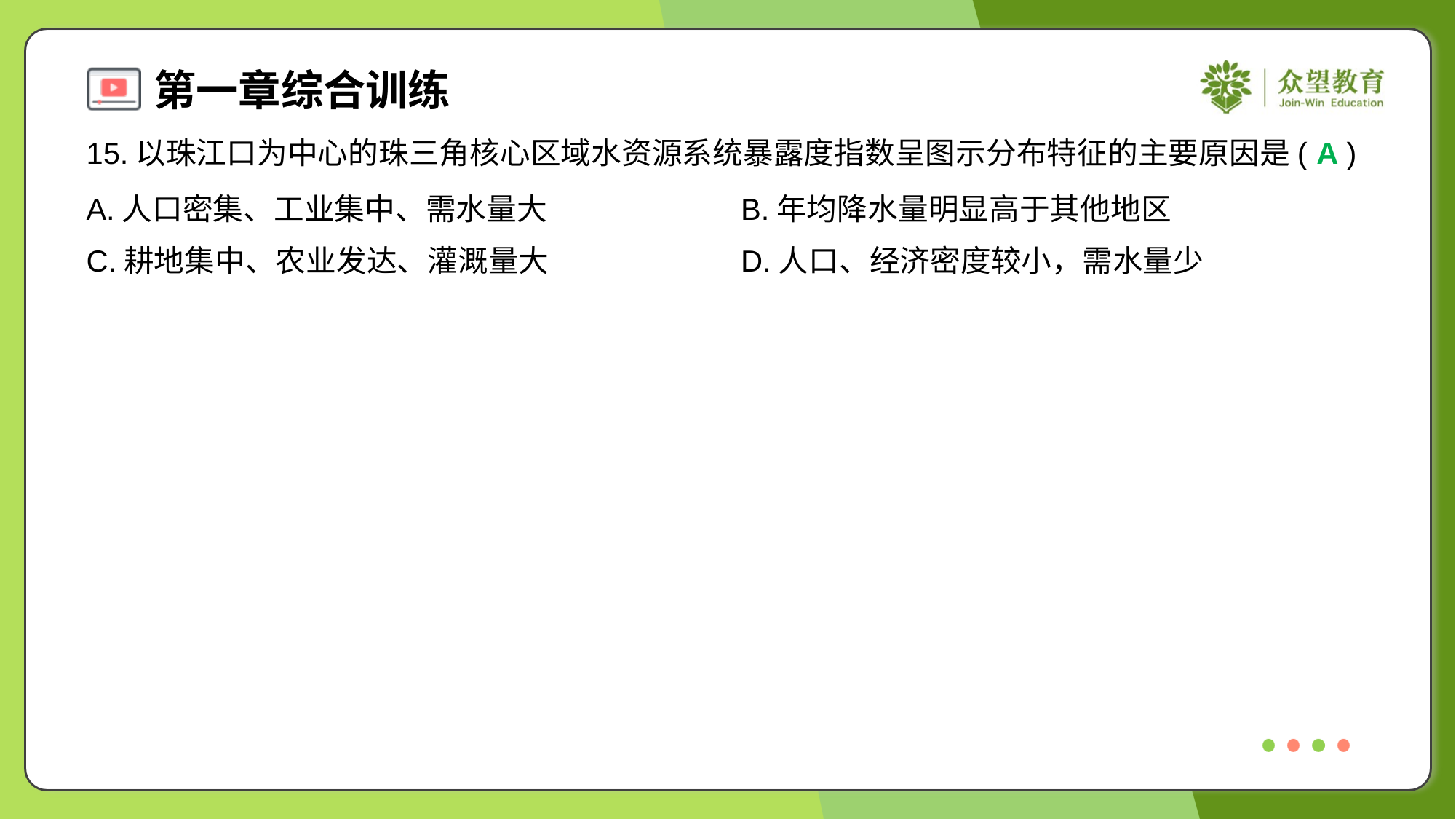

15.以珠江口为中心的珠三角核心区域水资源系统暴露度指数呈图示分布特征的主要原因是(     )
A
A.人口密集、工业集中、需水量大	B.年均降水量明显高于其他地区
C.耕地集中、农业发达、灌溉量大	D.人口、经济密度较小，需水量少